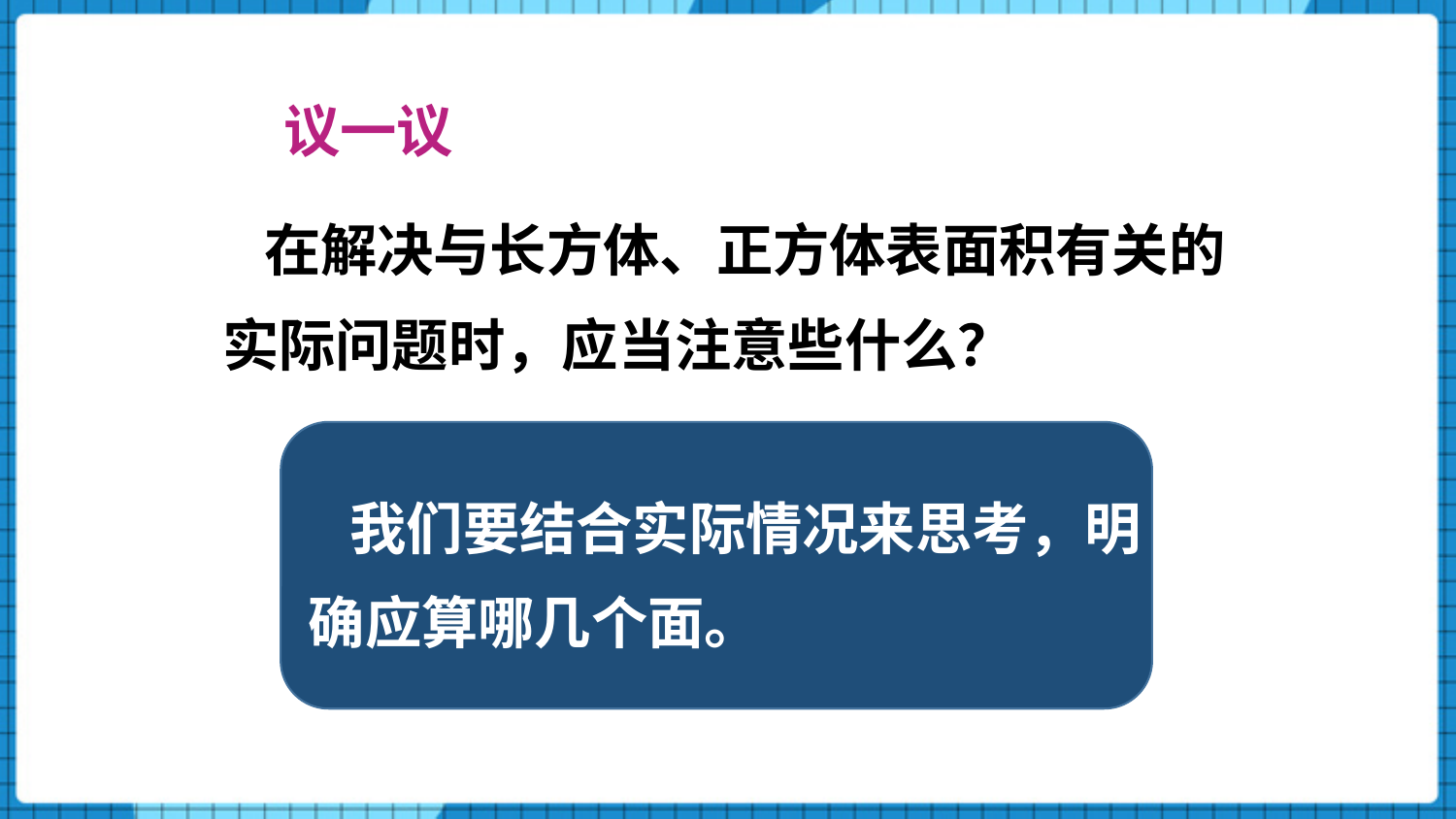

议一议
     在解决与长方体、正方体表面积有关的实际问题时，应当注意些什么？

     我们要结合实际情况来思考，明确应算哪几个面。